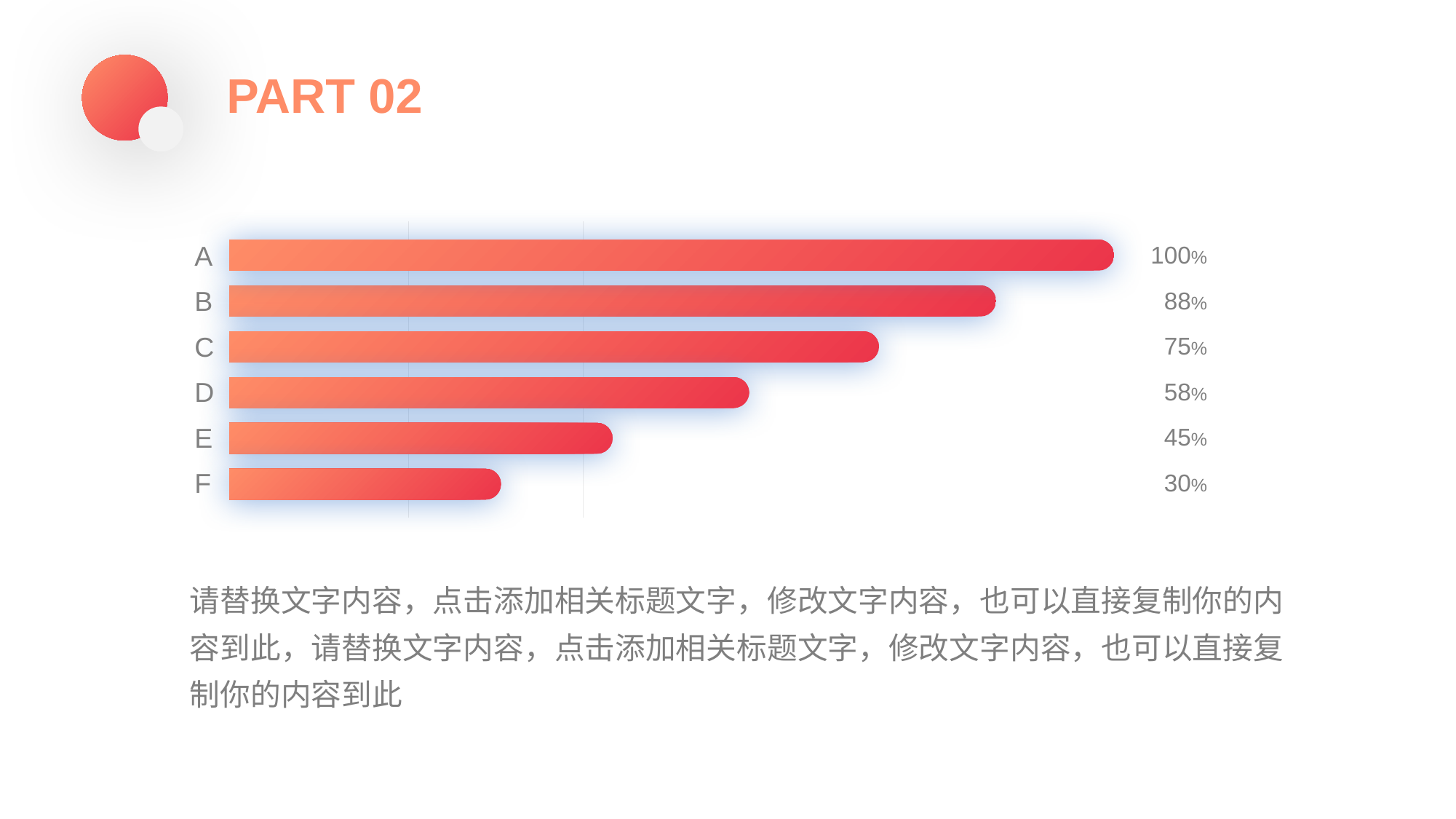

PART 02

100%
A
88%
B
75%
C
58%
D
45%
E
30%
F
请替换文字内容，点击添加相关标题文字，修改文字内容，也可以直接复制你的内容到此，请替换文字内容，点击添加相关标题文字，修改文字内容，也可以直接复制你的内容到此